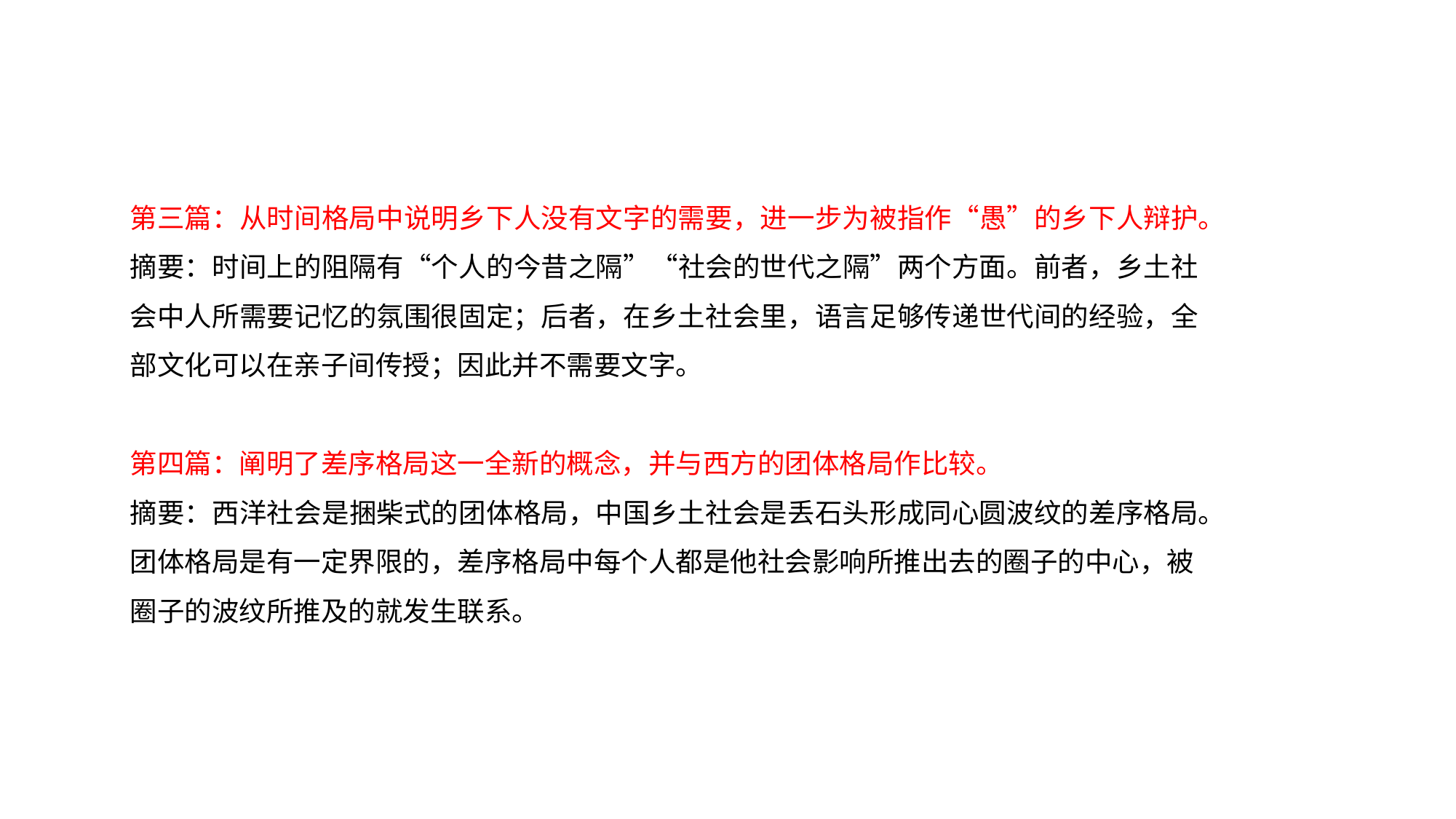

第三篇：从时间格局中说明乡下人没有文字的需要，进一步为被指作“愚”的乡下人辩护。
摘要：时间上的阻隔有“个人的今昔之隔”“社会的世代之隔”两个方面。前者，乡土社会中人所需要记忆的氛围很固定；后者，在乡土社会里，语言足够传递世代间的经验，全部文化可以在亲子间传授；因此并不需要文字。

第四篇：阐明了差序格局这一全新的概念，并与西方的团体格局作比较。
摘要：西洋社会是捆柴式的团体格局，中国乡土社会是丢石头形成同心圆波纹的差序格局。团体格局是有一定界限的，差序格局中每个人都是他社会影响所推出去的圈子的中心，被
圈子的波纹所推及的就发生联系。